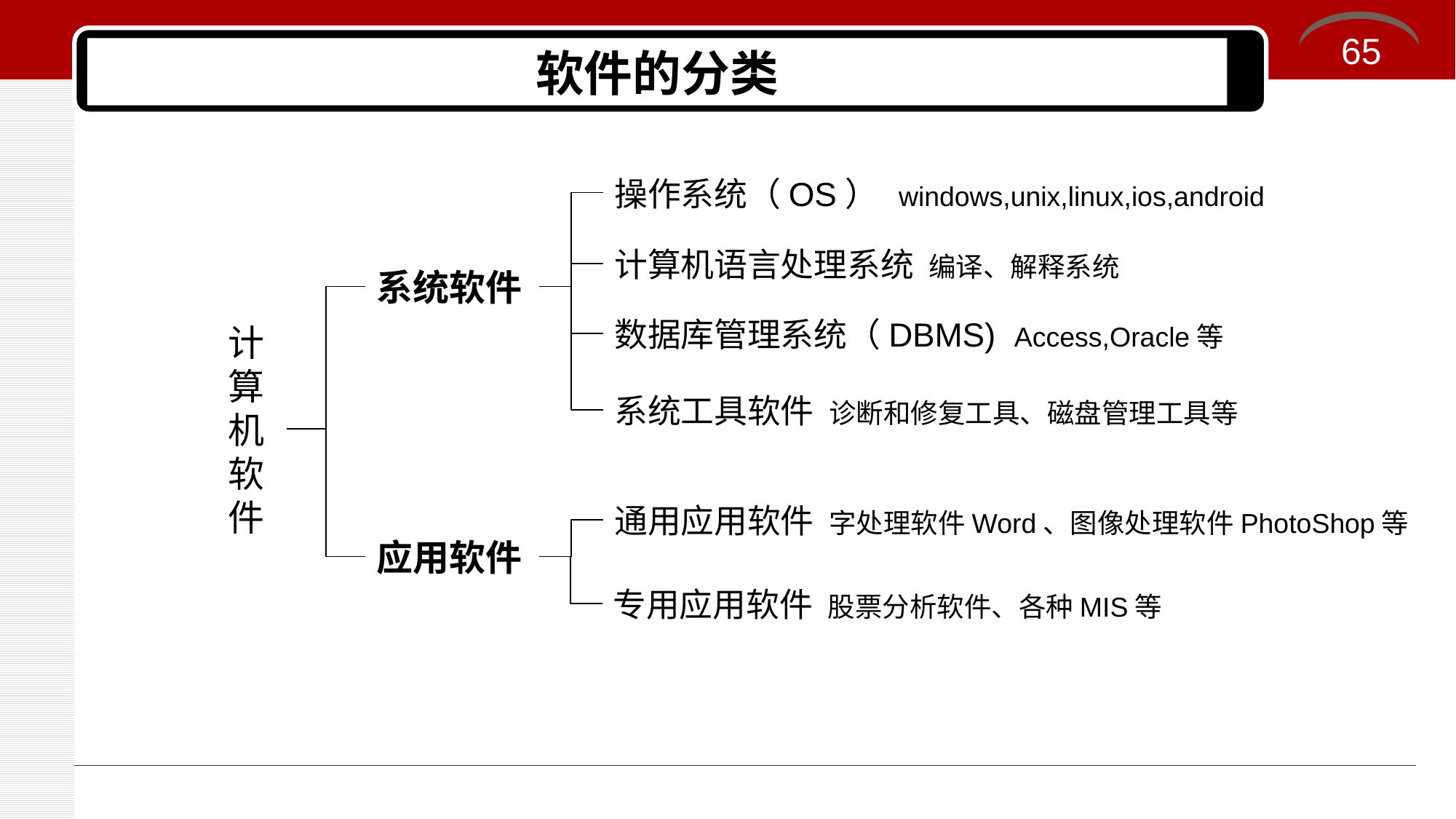

65
# 软件的分类
操作系统（OS）  windows,unix,linux,ios,android
计算机语言处理系统  编译、解释系统
系统软件
数据库管理系统（DBMS)  Access,Oracle等
计算机软件
系统工具软件  诊断和修复工具、磁盘管理工具等
通用应用软件  字处理软件Word、图像处理软件PhotoShop等
应用软件
专用应用软件  股票分析软件、各种MIS等